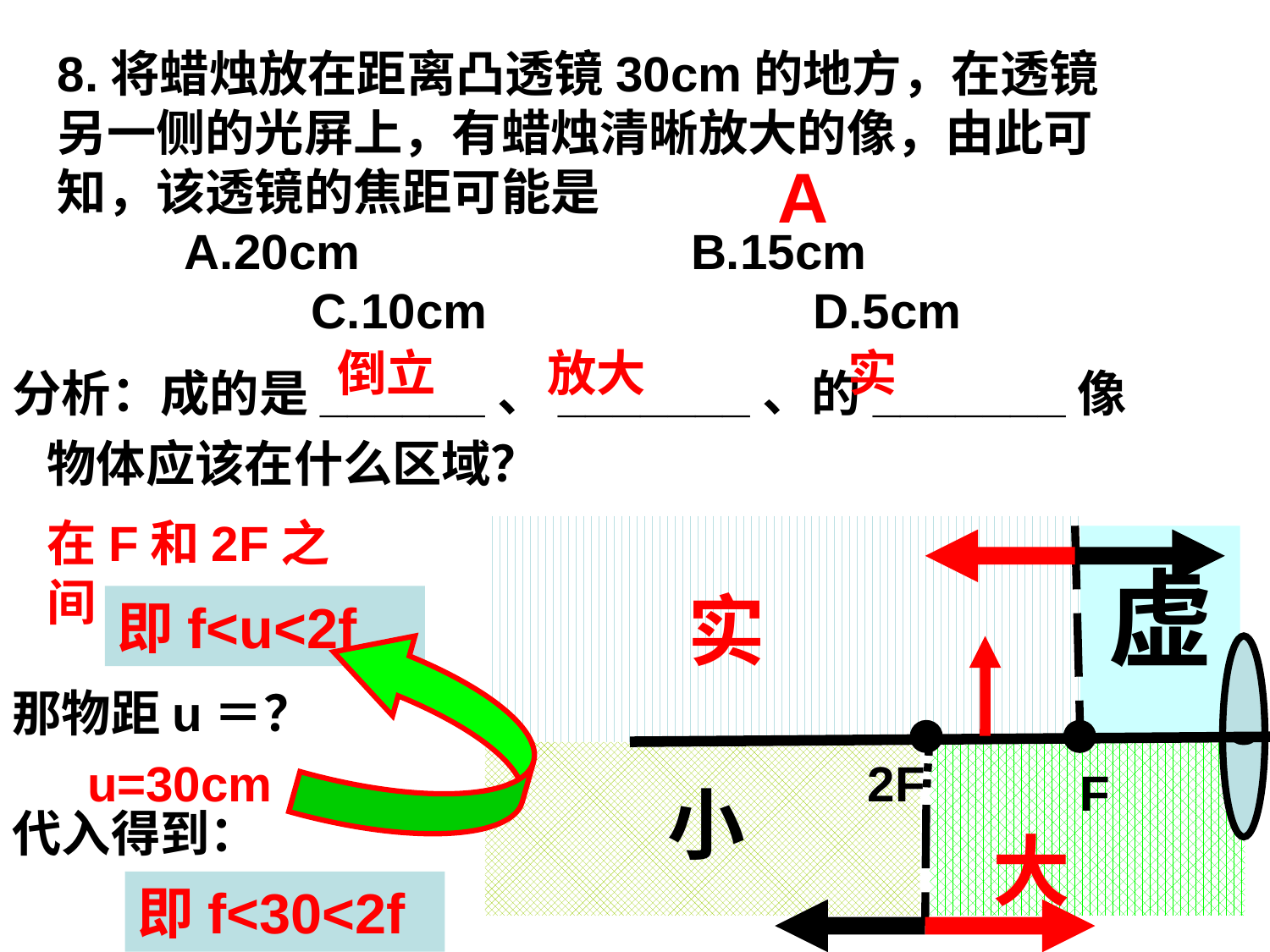

8.将蜡烛放在距离凸透镜30cm的地方，在透镜另一侧的光屏上，有蜡烛清晰放大的像，由此可知，该透镜的焦距可能是
   	A.20cm　　　　　　 B.15cm   　　　　　         	C.10cm　　　　   　  D.5cm
A
倒立
放大
实
分析：成的是______、_______、的_______像
物体应该在什么区域？
在F和2F之间

虚

实

2F
F
小

大

即f<u<2f

那物距u＝？
u=30cm
代入得到：
即f<30<2f